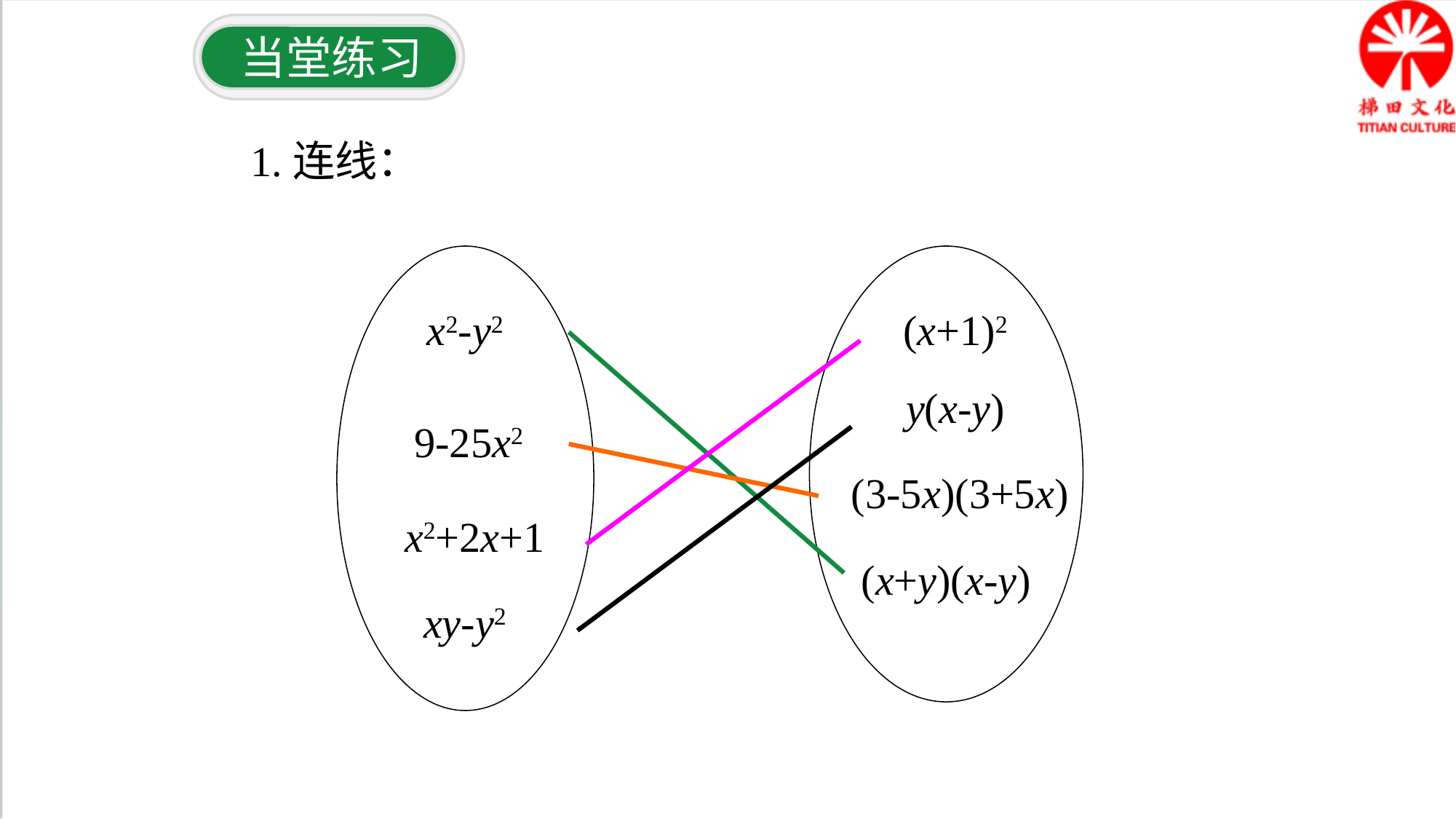

当堂练习
1.连线：

x2-y2
9-25x2
x2+2x+1
xy-y2

(x+1)2
y(x-y)
(3-5x)(3+5x)
(x+y)(x-y)